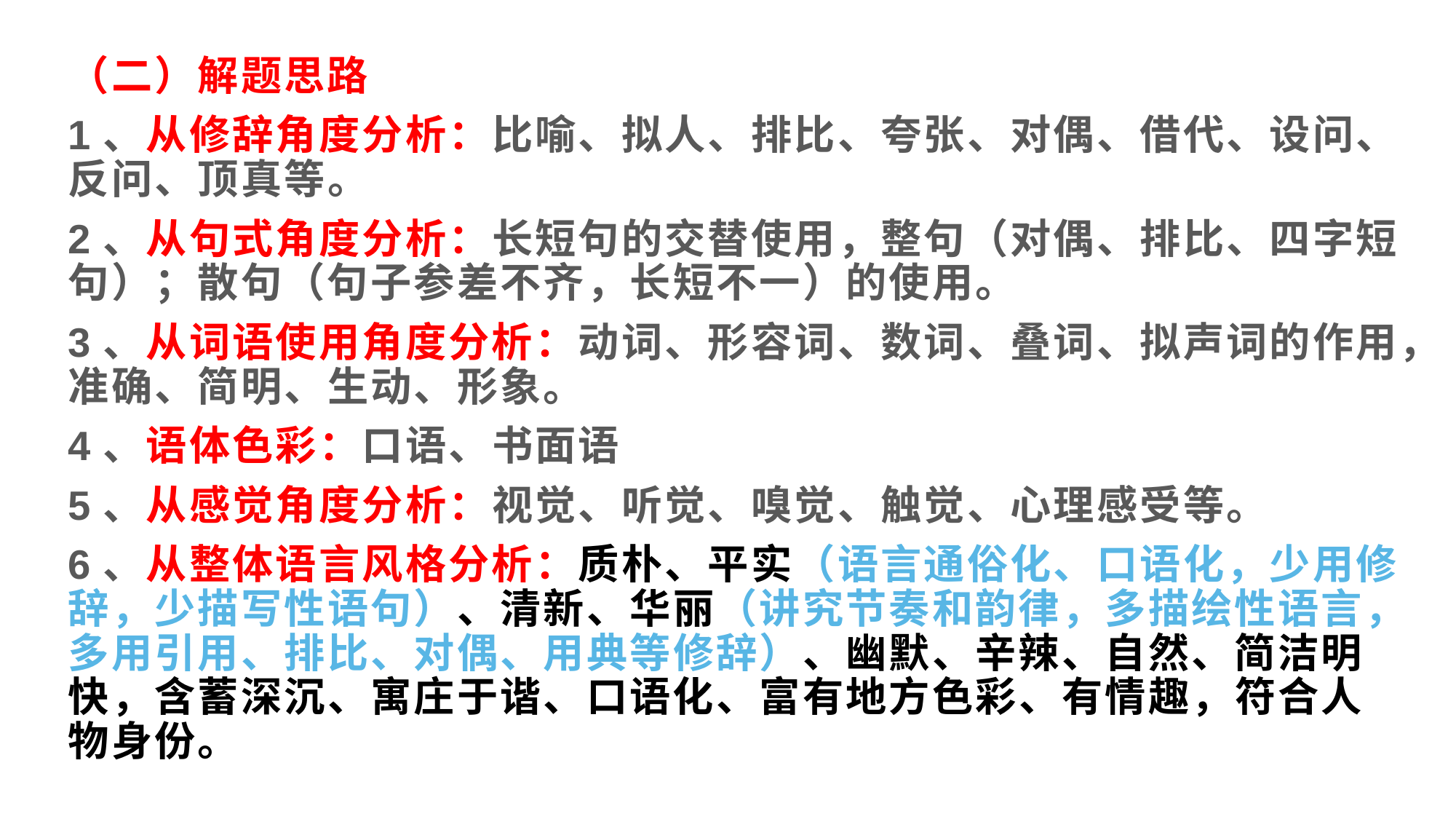

（二）解题思路
1、从修辞角度分析：比喻、拟人、排比、夸张、对偶、借代、设问、反问、顶真等。
2、从句式角度分析：长短句的交替使用，整句（对偶、排比、四字短句）；散句（句子参差不齐，长短不一）的使用。
3、从词语使用角度分析：动词、形容词、数词、叠词、拟声词的作用，准确、简明、生动、形象。
4、语体色彩：口语、书面语
5、从感觉角度分析：视觉、听觉、嗅觉、触觉、心理感受等。
6、从整体语言风格分析：质朴、平实（语言通俗化、口语化，少用修辞，少描写性语句）、清新、华丽（讲究节奏和韵律，多描绘性语言，多用引用、排比、对偶、用典等修辞）、幽默、辛辣、自然、简洁明快，含蓄深沉、寓庄于谐、口语化、富有地方色彩、有情趣，符合人物身份。